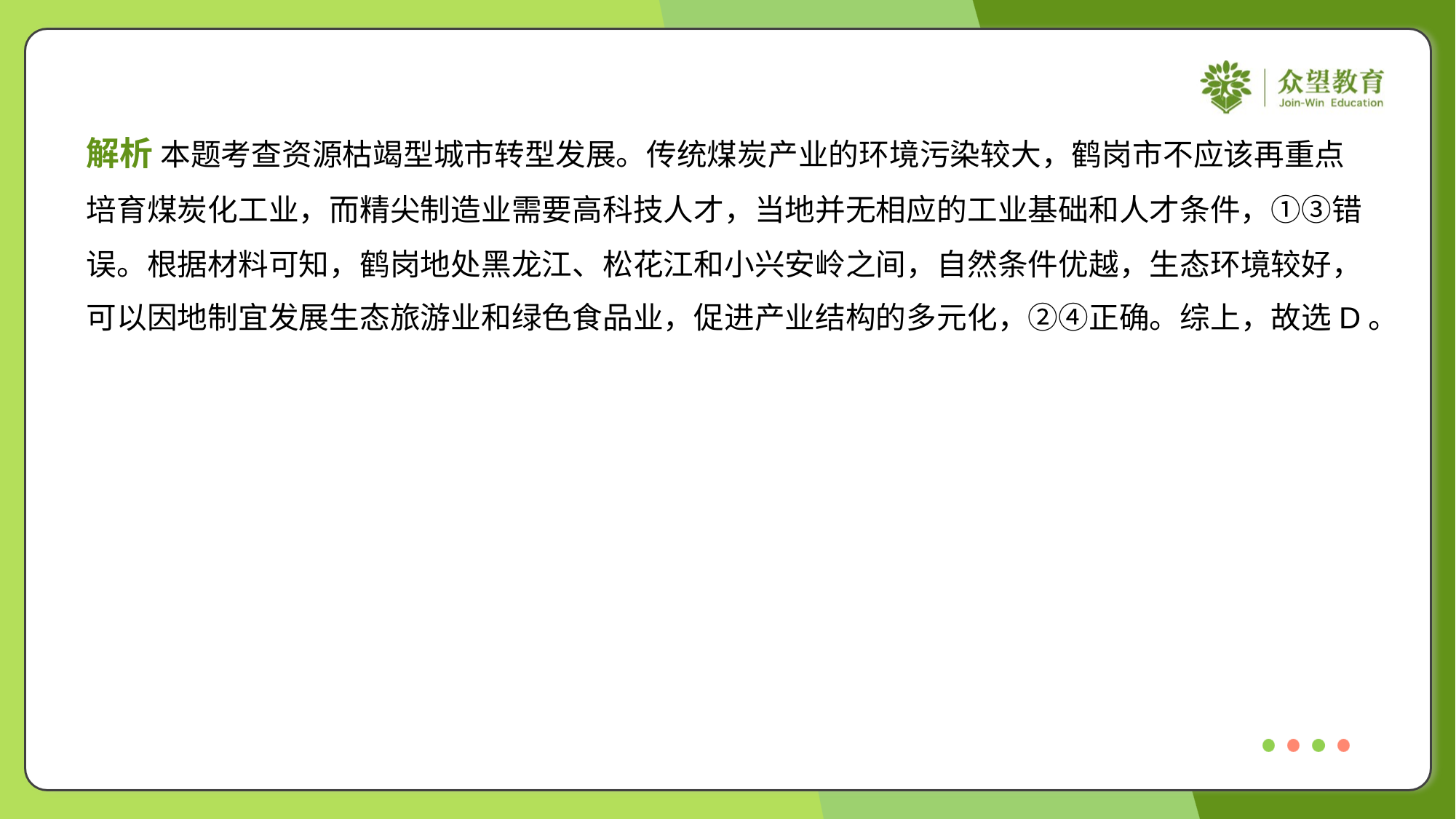

解析 本题考查资源枯竭型城市转型发展。传统煤炭产业的环境污染较大，鹤岗市不应该再重点
培育煤炭化工业，而精尖制造业需要高科技人才，当地并无相应的工业基础和人才条件，①③错
误。根据材料可知，鹤岗地处黑龙江、松花江和小兴安岭之间，自然条件优越，生态环境较好，
可以因地制宜发展生态旅游业和绿色食品业，促进产业结构的多元化，②④正确。综上，故选D。